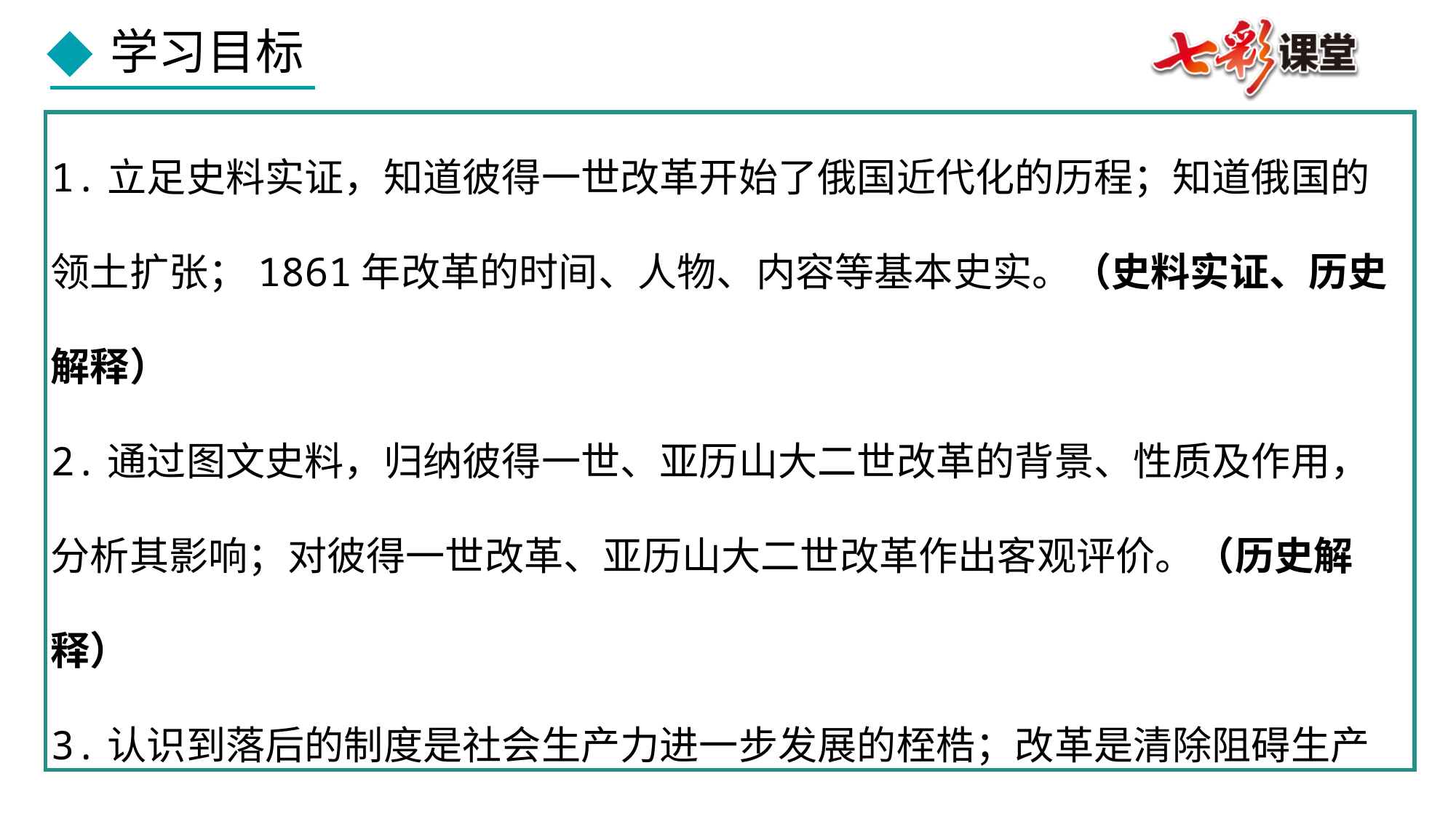

1.立足史料实证，知道彼得一世改革开始了俄国近代化的历程；知道俄国的领土扩张；1861年改革的时间、人物、内容等基本史实。（史料实证、历史解释）
2.通过图文史料，归纳彼得一世、亚历山大二世改革的背景、性质及作用，分析其影响；对彼得一世改革、亚历山大二世改革作出客观评价。（历史解释）
3.认识到落后的制度是社会生产力进一步发展的桎梏；改革是清除阻碍生产力发展的落后制度的重要手段，是顺应了历史发展的潮流，推动社会进步。（唯物史观、家国情怀）